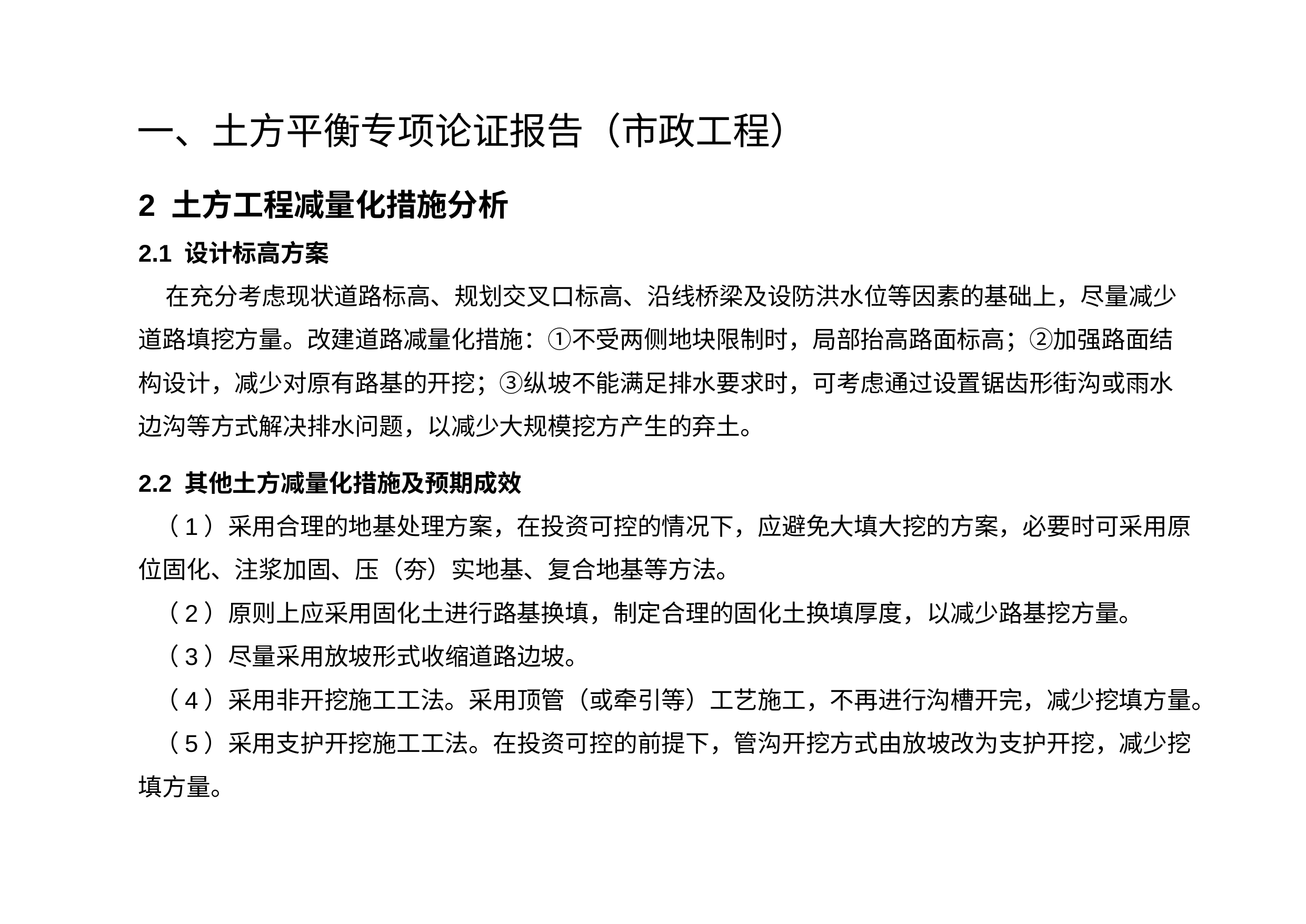

一、土方平衡专项论证报告（市政工程）
2 土方工程减量化措施分析
2.1 设计标高方案
    在充分考虑现状道路标高、规划交叉口标高、沿线桥梁及设防洪水位等因素的基础上，尽量减少道路填挖方量。改建道路减量化措施：①不受两侧地块限制时，局部抬高路面标高；②加强路面结构设计，减少对原有路基的开挖；③纵坡不能满足排水要求时，可考虑通过设置锯齿形街沟或雨水边沟等方式解决排水问题，以减少大规模挖方产生的弃土。

2.2 其他土方减量化措施及预期成效
  （1）采用合理的地基处理方案，在投资可控的情况下，应避免大填大挖的方案，必要时可采用原位固化、注浆加固、压（夯）实地基、复合地基等方法。
  （2）原则上应采用固化土进行路基换填，制定合理的固化土换填厚度，以减少路基挖方量。
  （3）尽量采用放坡形式收缩道路边坡。
  （4）采用非开挖施工工法。采用顶管（或牵引等）工艺施工，不再进行沟槽开完，减少挖填方量。
  （5）采用支护开挖施工工法。在投资可控的前提下，管沟开挖方式由放坡改为支护开挖，减少挖填方量。